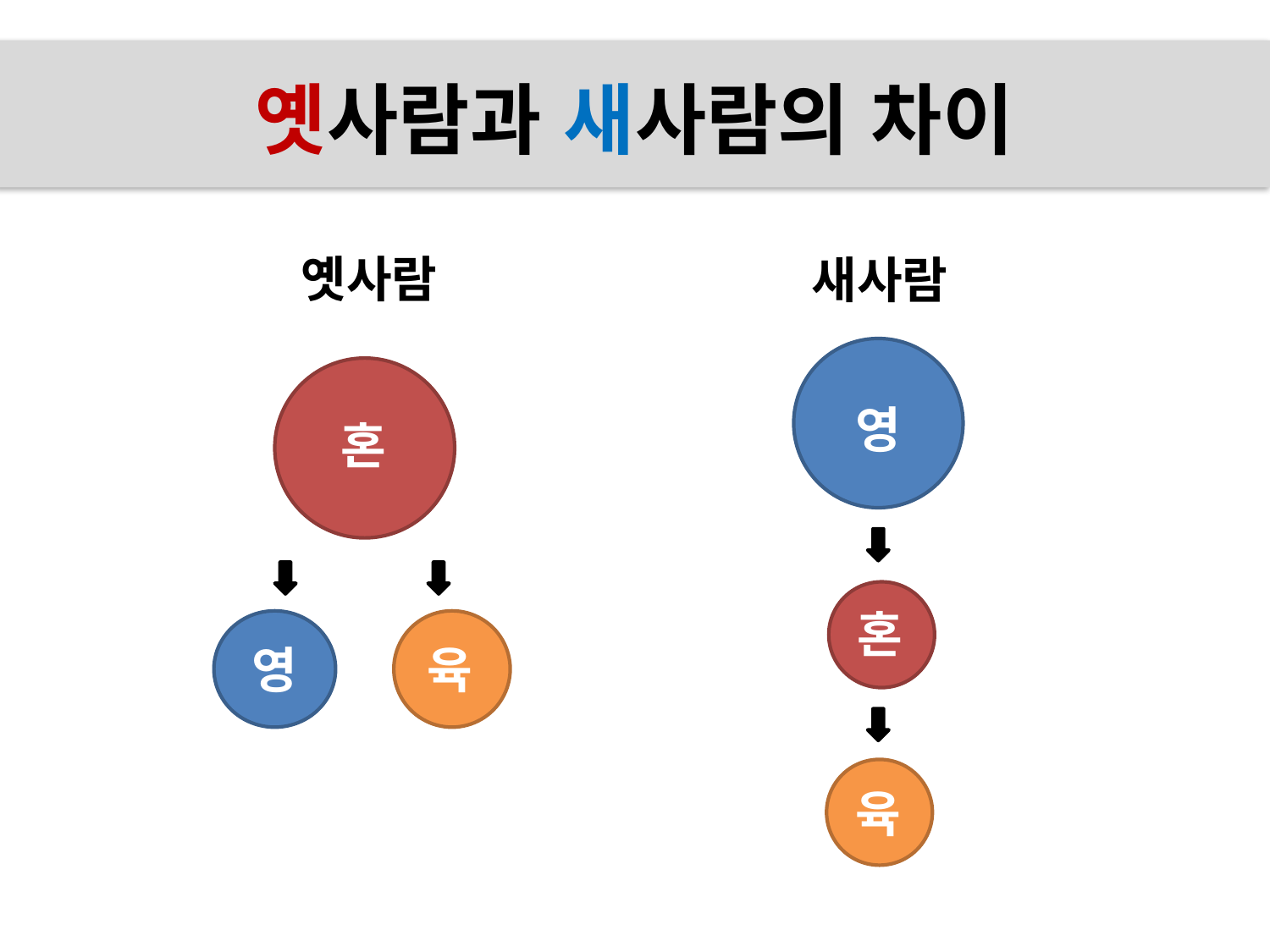

# 옛사람과 새사람의 차이

옛사람
새사람

영

혼

혼

영
육

육